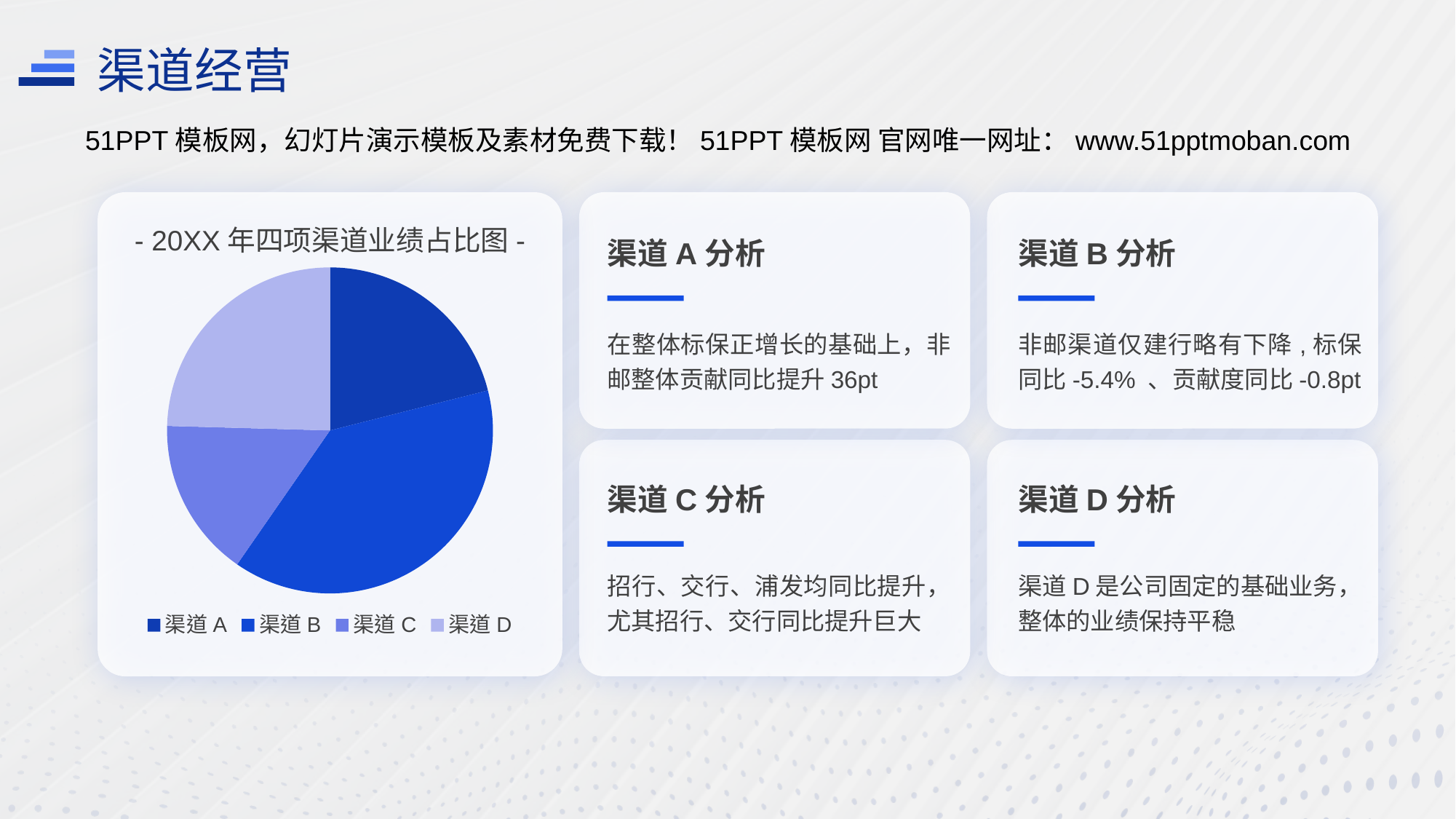

渠道经营
51PPT模板网，幻灯片演示模板及素材免费下载！51PPT模板网 官网唯一网址：www.51pptmoban.com

- 20XX年四项渠道业绩占比图-

### Chart

| Category | 系列 2 | 系列 3 |
|---|---|---|
| 渠道A | 2.4 | 2.0 |
| 渠道B | 4.4 | 2.0 |
| 渠道C | 1.8 | 3.0 |
| 渠道D | 2.8 | 5.0 |
渠道A分析

在整体标保正增长的基础上，非邮整体贡献同比提升36pt

渠道B分析

非邮渠道仅建行略有下降,标保同比-5.4% 、贡献度同比-0.8pt

渠道C分析

招行、交行、浦发均同比提升，尤其招行、交行同比提升巨大

渠道D分析

渠道D是公司固定的基础业务，整体的业绩保持平稳